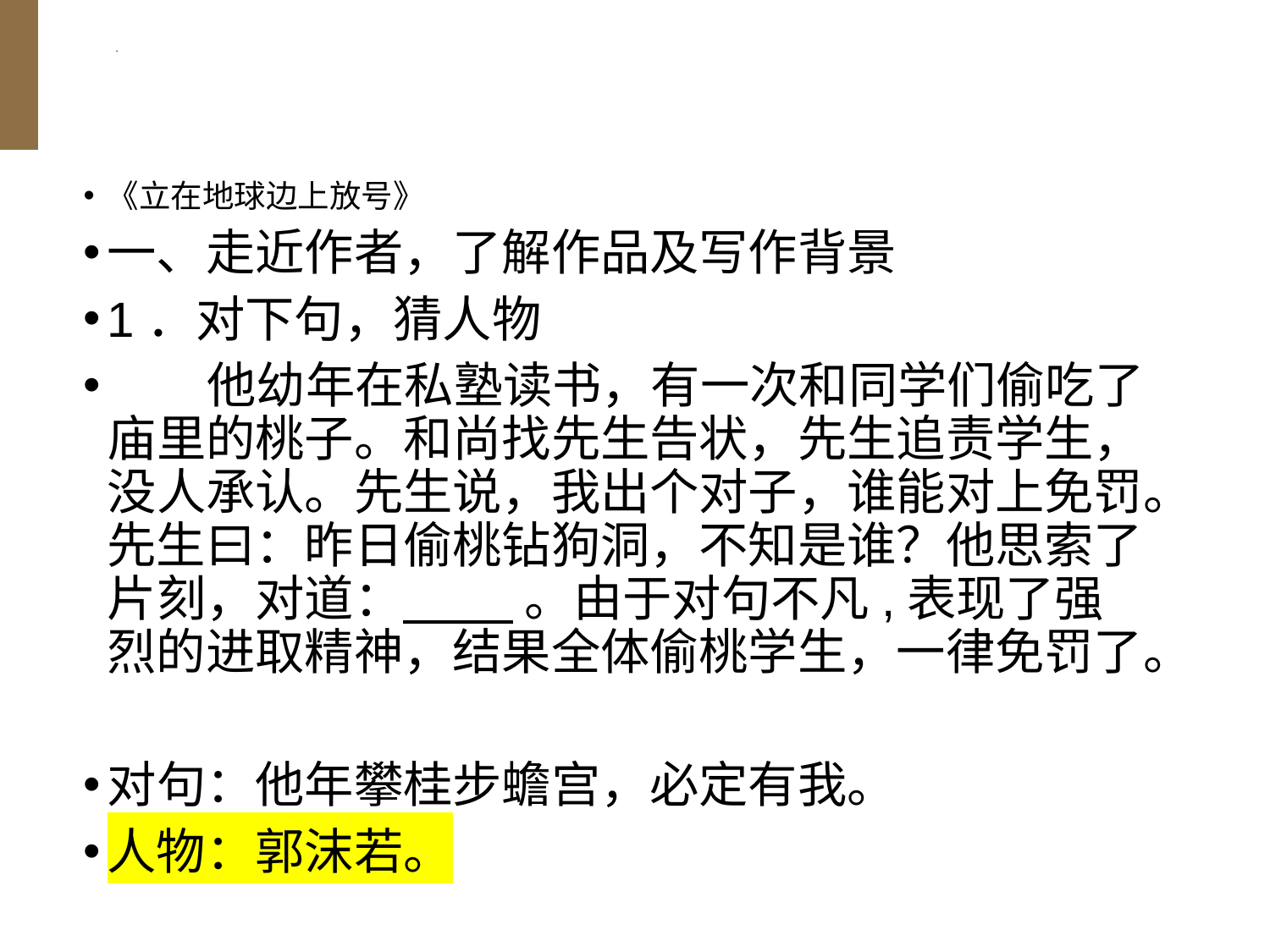

#
《立在地球边上放号》
一、走近作者，了解作品及写作背景
1．对下句，猜人物
        他幼年在私塾读书，有一次和同学们偷吃了庙里的桃子。和尚找先生告状，先生追责学生，没人承认。先生说，我出个对子，谁能对上免罚。先生曰：昨日偷桃钻狗洞，不知是谁？他思索了片刻，对道：           。由于对句不凡,表现了强烈的进取精神，结果全体偷桃学生，一律免罚了。

对句：他年攀桂步蟾宫，必定有我。
人物：郭沫若。